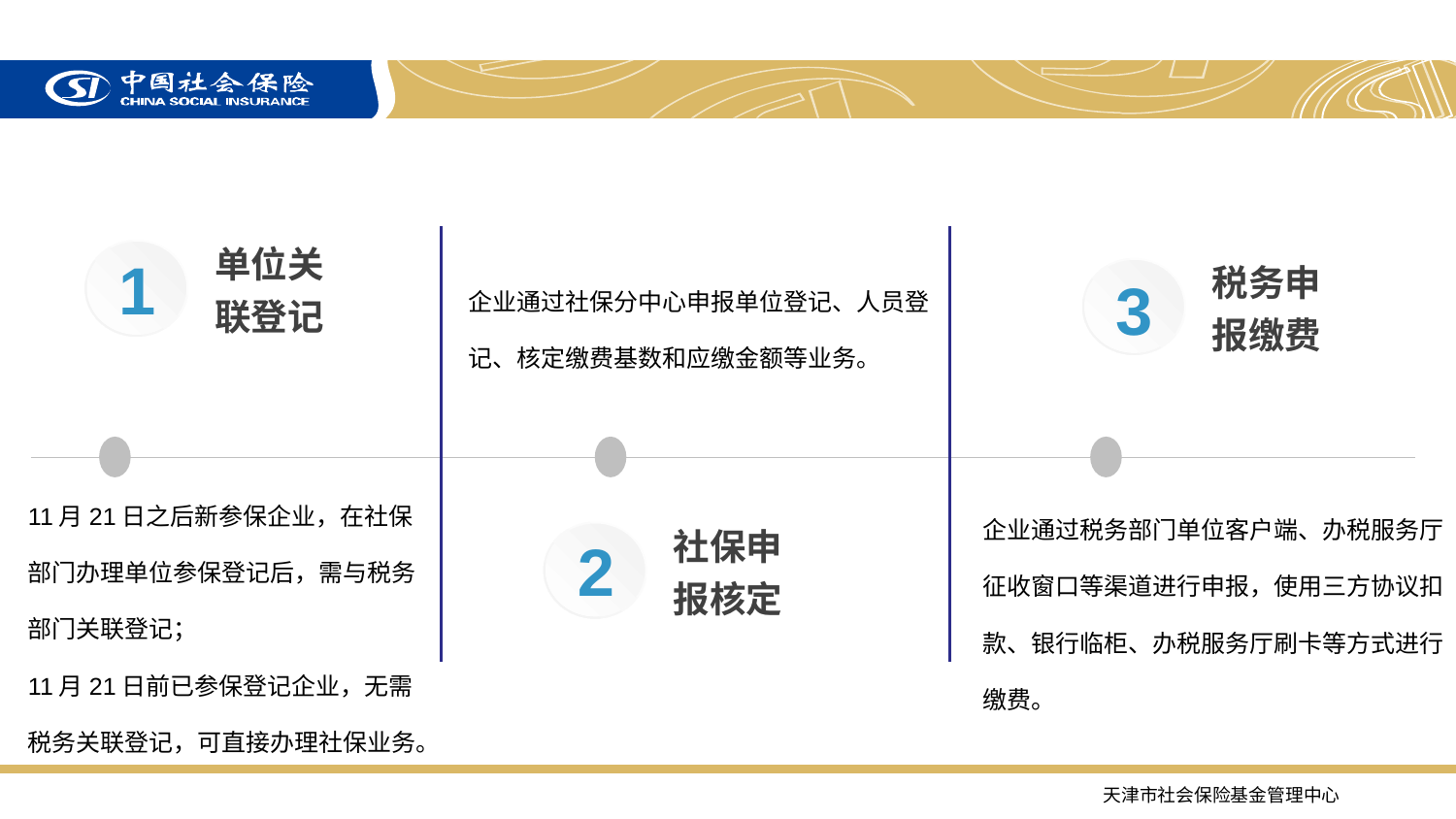

单位关联登记

1
税务申报缴费
企业通过社保分中心申报单位登记、人员登记、核定缴费基数和应缴金额等业务。

3

11月21日之后新参保企业，在社保部门办理单位参保登记后，需与税务部门关联登记；
11月21日前已参保登记企业，无需税务关联登记，可直接办理社保业务。
企业通过税务部门单位客户端、办税服务厅征收窗口等渠道进行申报，使用三方协议扣款、银行临柜、办税服务厅刷卡等方式进行缴费。

社保申报核定

2